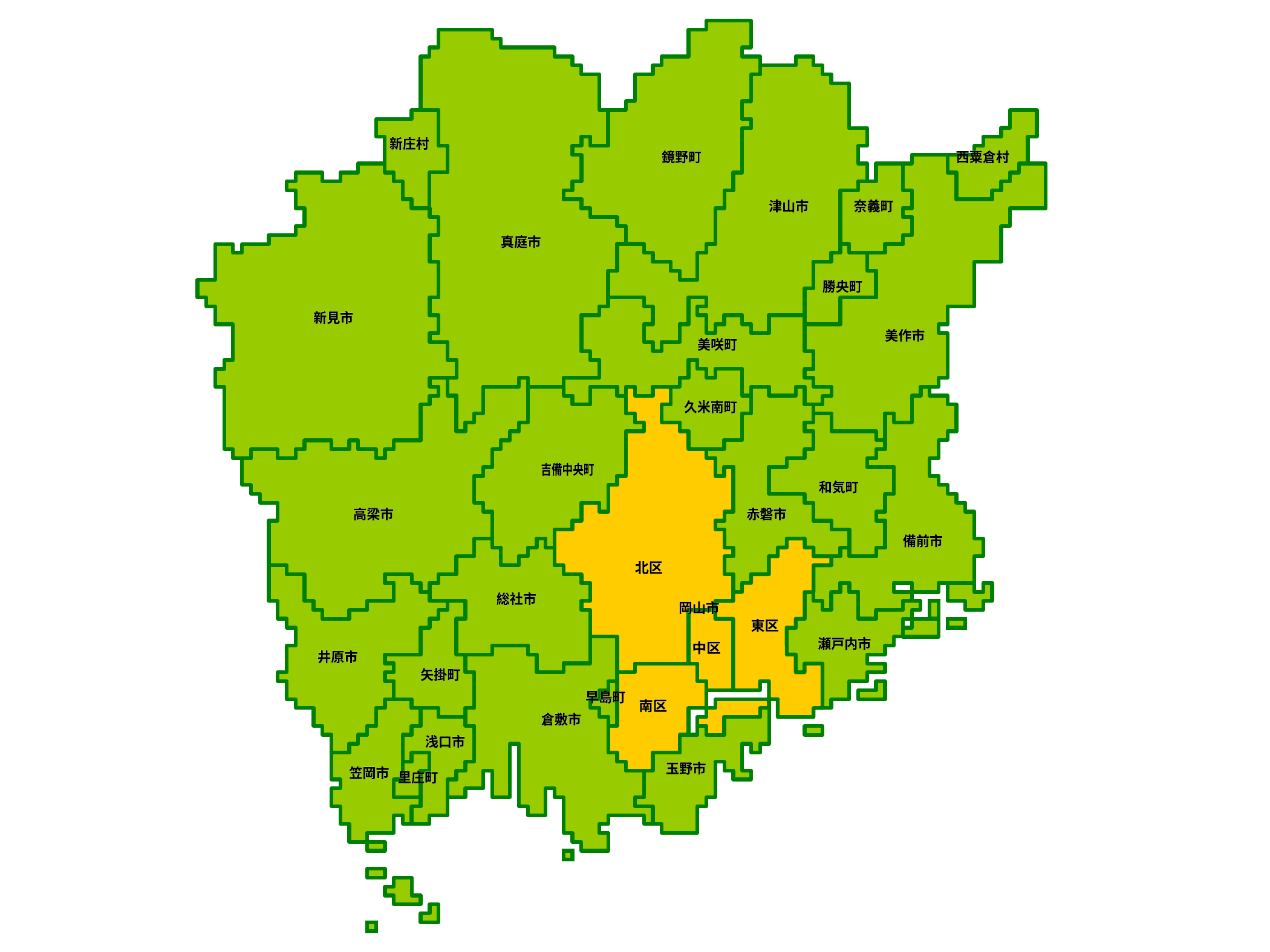

新庄村
新庄村
鏡野町
鏡野町
西粟倉村
西粟倉村
津山市
津山市
奈義町
奈義町
真庭市
真庭市
勝央町
勝央町
新見市
新見市
美作市
美作市
美咲町
美咲町

久米南町
久米南町
吉備中央町
吉備中央町
和気町
和気町
高梁市
高梁市
赤磐市
赤磐市
備前市
備前市
北区
北区
総社市
総社市
岡山市
岡山市
東区
東区
瀬戸内市
瀬戸内市
中区
中区
井原市
井原市
矢掛町
矢掛町
早島町
早島町
南区
南区
倉敷市
倉敷市
浅口市
浅口市
玉野市
玉野市
笠岡市
笠岡市
里庄町
里庄町